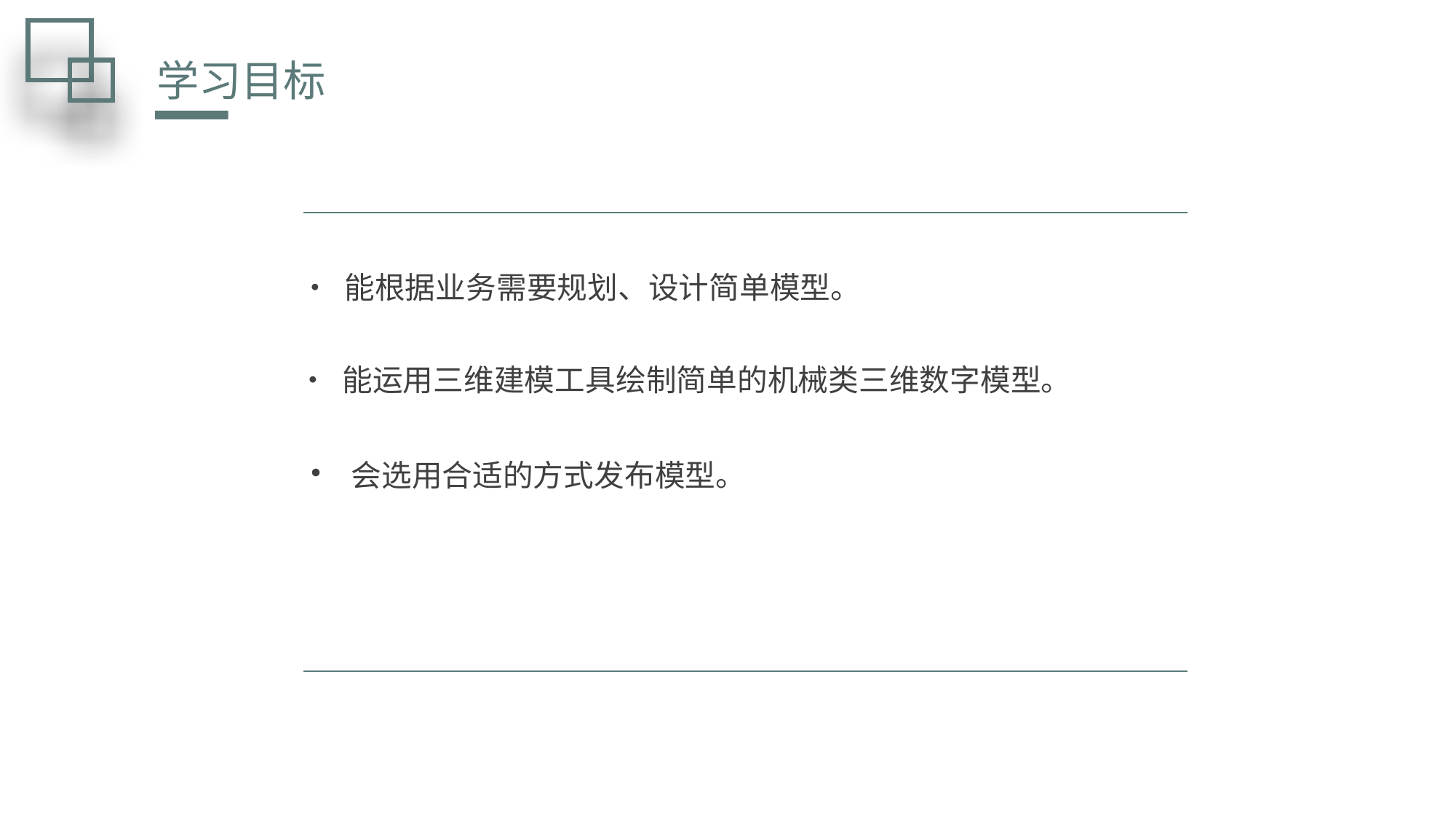

学习目标

• 能根据业务需要规划、设计简单模型。
• 能运用三维建模工具绘制简单的机械类三维数字模型。
• 会选用合适的方式发布模型。